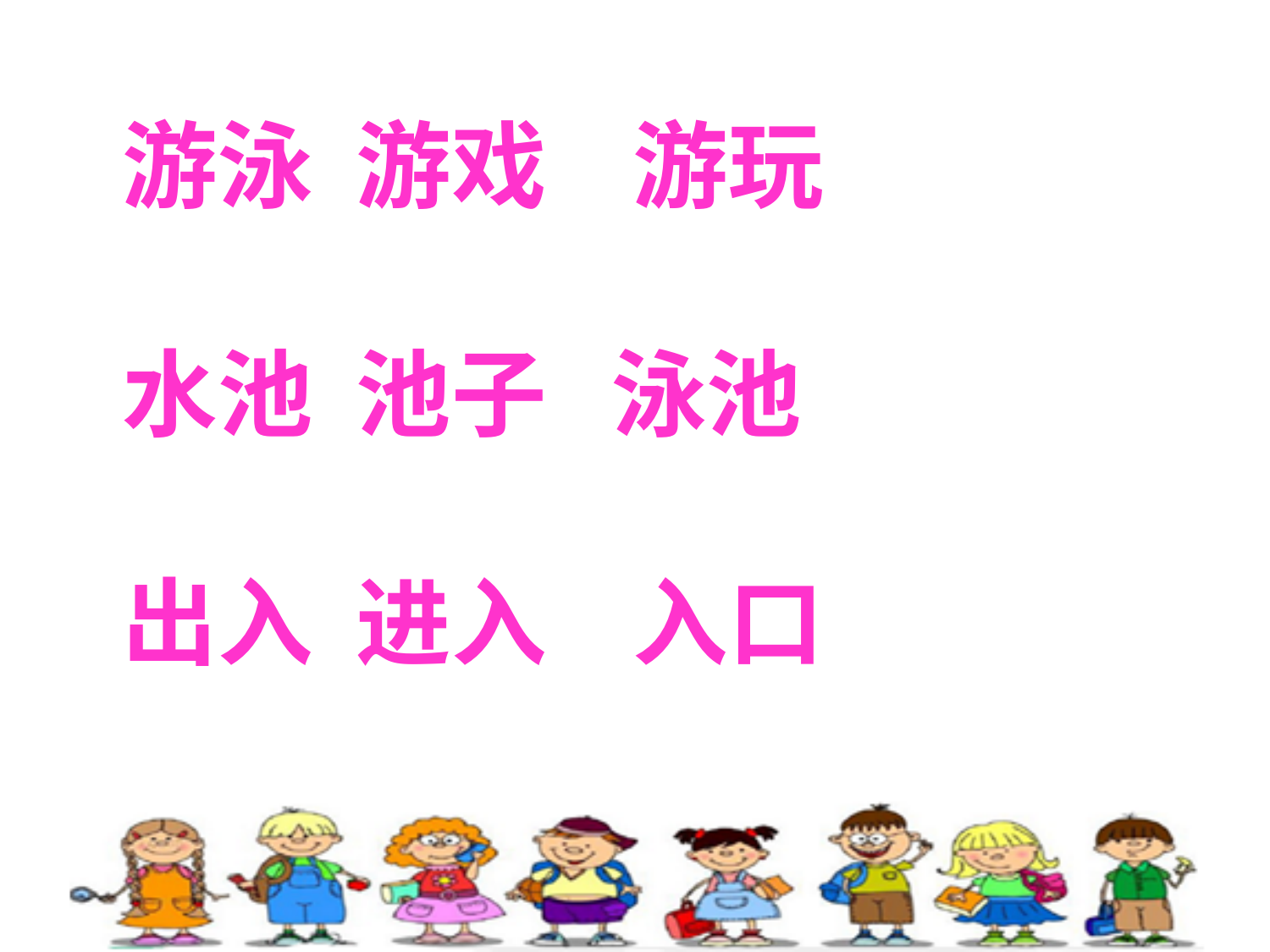

游泳  游戏    游玩

水池  池子   泳池

出入  进入    入口